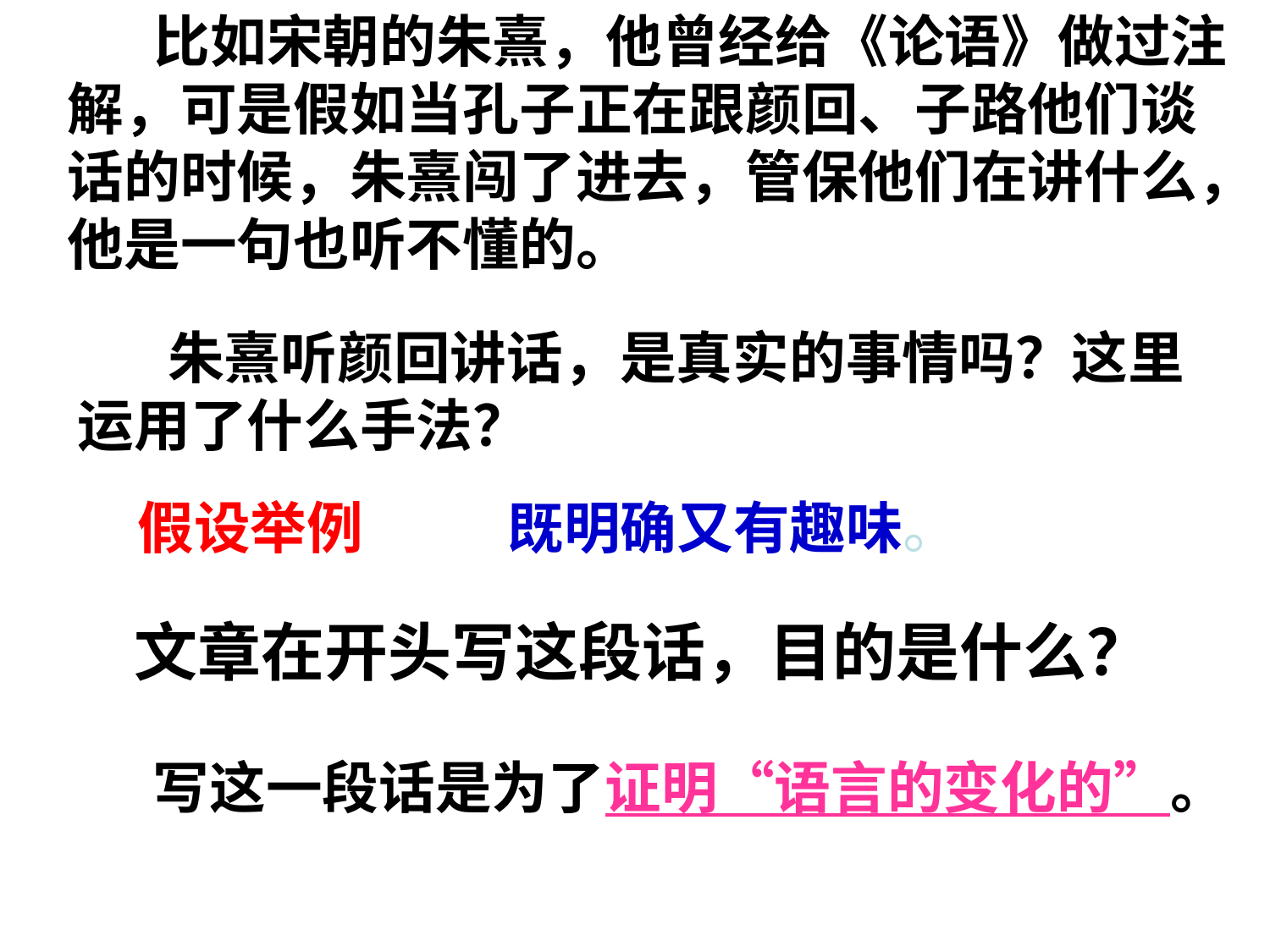

比如宋朝的朱熹，他曾经给《论语》做过注解，可是假如当孔子正在跟颜回、子路他们谈话的时候，朱熹闯了进去，管保他们在讲什么，他是一句也听不懂的。
       朱熹听颜回讲话，是真实的事情吗？这里运用了什么手法？
假设举例
既明确又有趣味。
文章在开头写这段话，目的是什么？
写这一段话是为了证明“语言的变化的”。